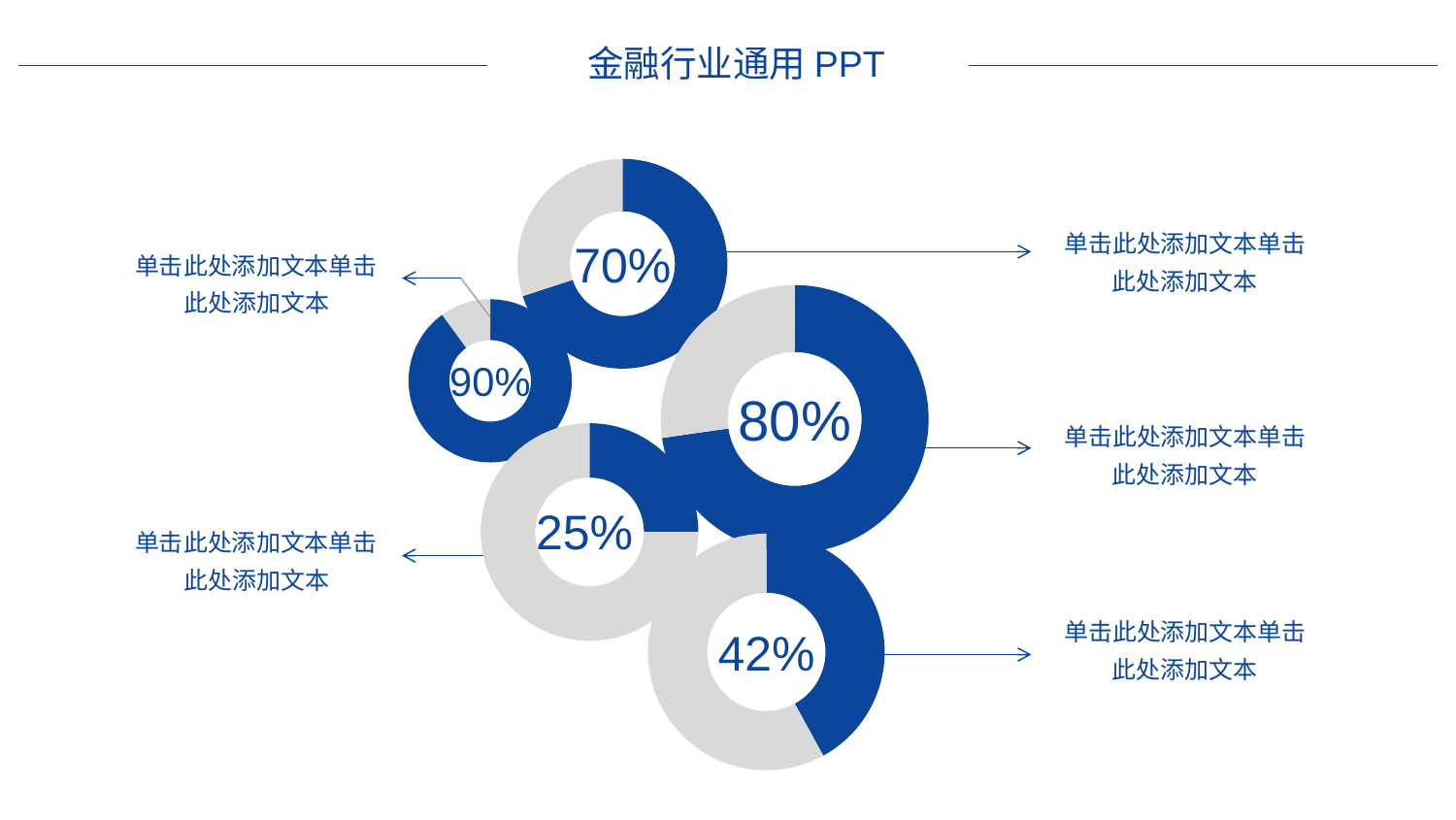

金融行业通用PPT

### Chart

| Category | Sales |
|---|---|
| 1st Qtr | 7.0 |
| 2nd Qtr | 3.0 |
单击此处添加文本单击此处添加文本
70%
单击此处添加文本单击此处添加文本

### Chart

| Category | Sales |
|---|---|
| 1st Qtr | 8.0 |
| 2nd Qtr | 3.0 |

### Chart

| Category | Sales |
|---|---|
| 1st Qtr | 9.0 |
| 2nd Qtr | 1.0 |
90%
80%
单击此处添加文本单击此处添加文本

### Chart

| Category | Sales |
|---|---|
| 1st Qtr | 2.5 |
| 2nd Qtr | 7.5 |
25%
单击此处添加文本单击此处添加文本

### Chart

| Category | Sales |
|---|---|
| 1st Qtr | 4.2 |
| 2nd Qtr | 5.8 |
单击此处添加文本单击此处添加文本
42%